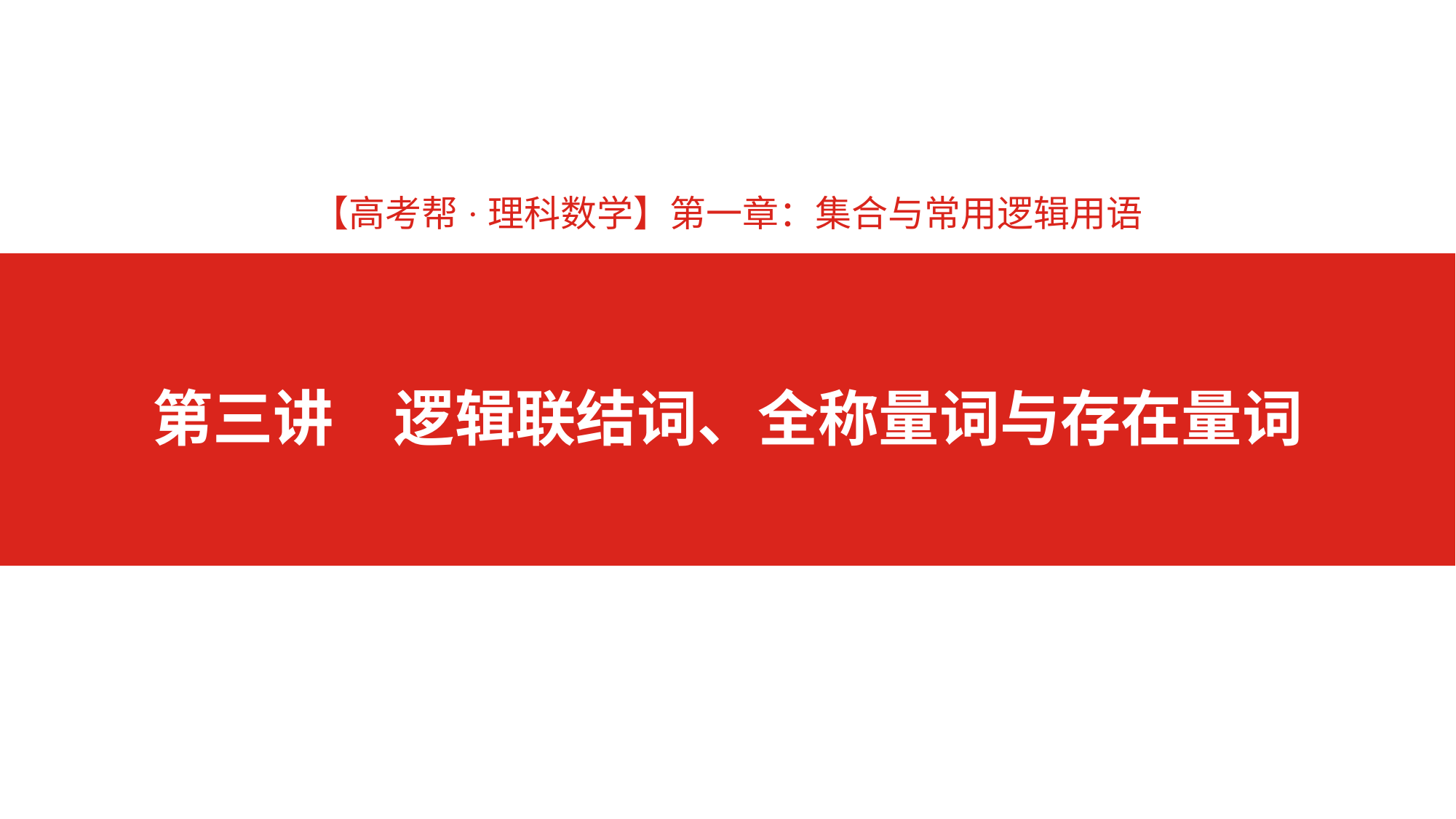

【高考帮·理科数学】第一章：集合与常用逻辑用语
第三讲　逻辑联结词、全称量词与存在量词